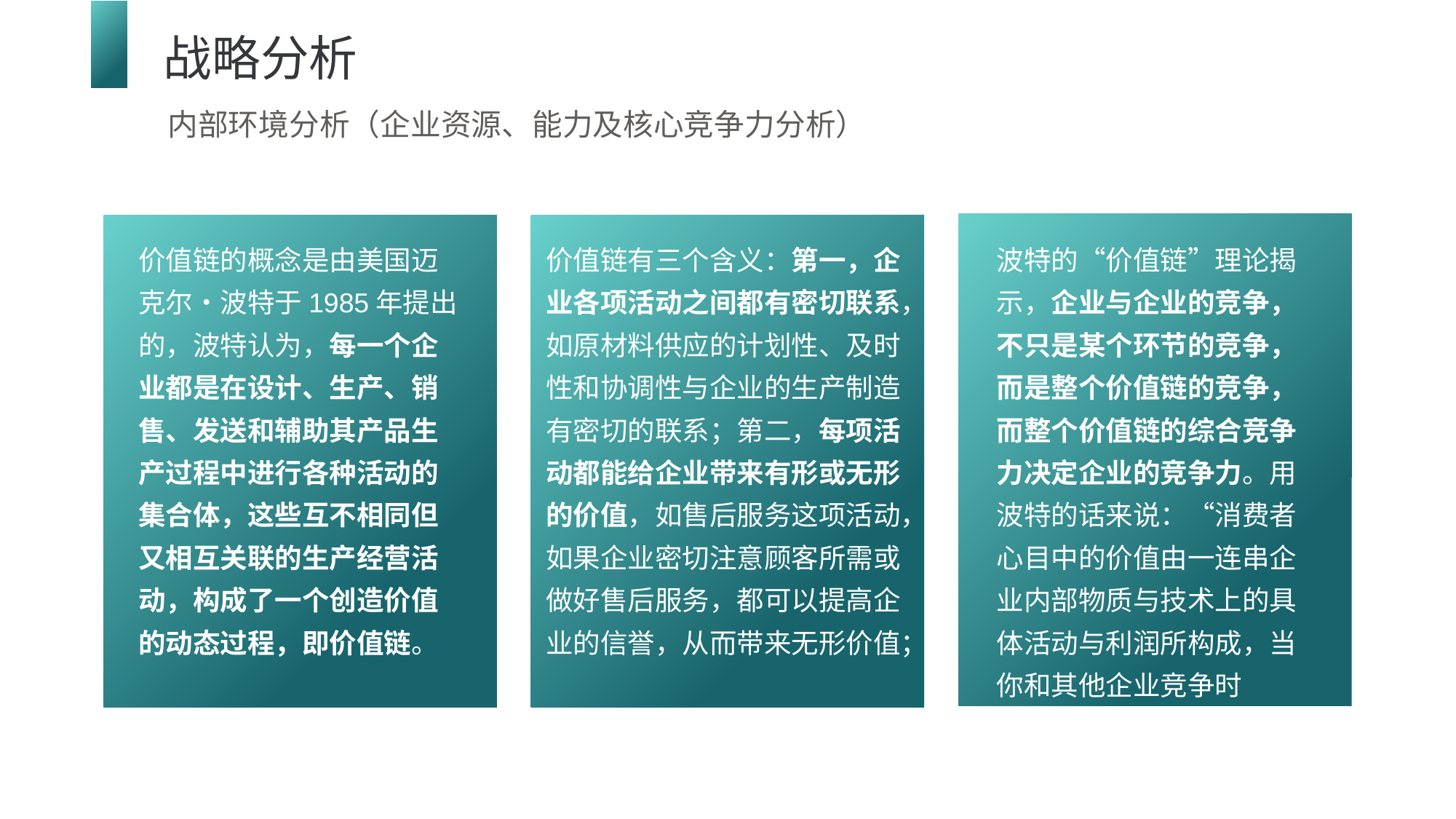

战略分析
内部环境分析（企业资源、能力及核心竞争力分析）

价值链有三个含义：第一，企业各项活动之间都有密切联系，如原材料供应的计划性、及时性和协调性与企业的生产制造有密切的联系；第二，每项活动都能给企业带来有形或无形的价值，如售后服务这项活动，如果企业密切注意顾客所需或做好售后服务，都可以提高企业的信誉，从而带来无形价值；
波特的“价值链”理论揭示，企业与企业的竞争，不只是某个环节的竞争，而是整个价值链的竞争，而整个价值链的综合竞争力决定企业的竞争力。用波特的话来说：“消费者心目中的价值由一连串企业内部物质与技术上的具体活动与利润所构成，当你和其他企业竞争时
价值链的概念是由美国迈克尔•波特于1985年提出的，波特认为，每一个企业都是在设计、生产、销售、发送和辅助其产品生产过程中进行各种活动的集合体，这些互不相同但又相互关联的生产经营活动，构成了一个创造价值的动态过程，即价值链。